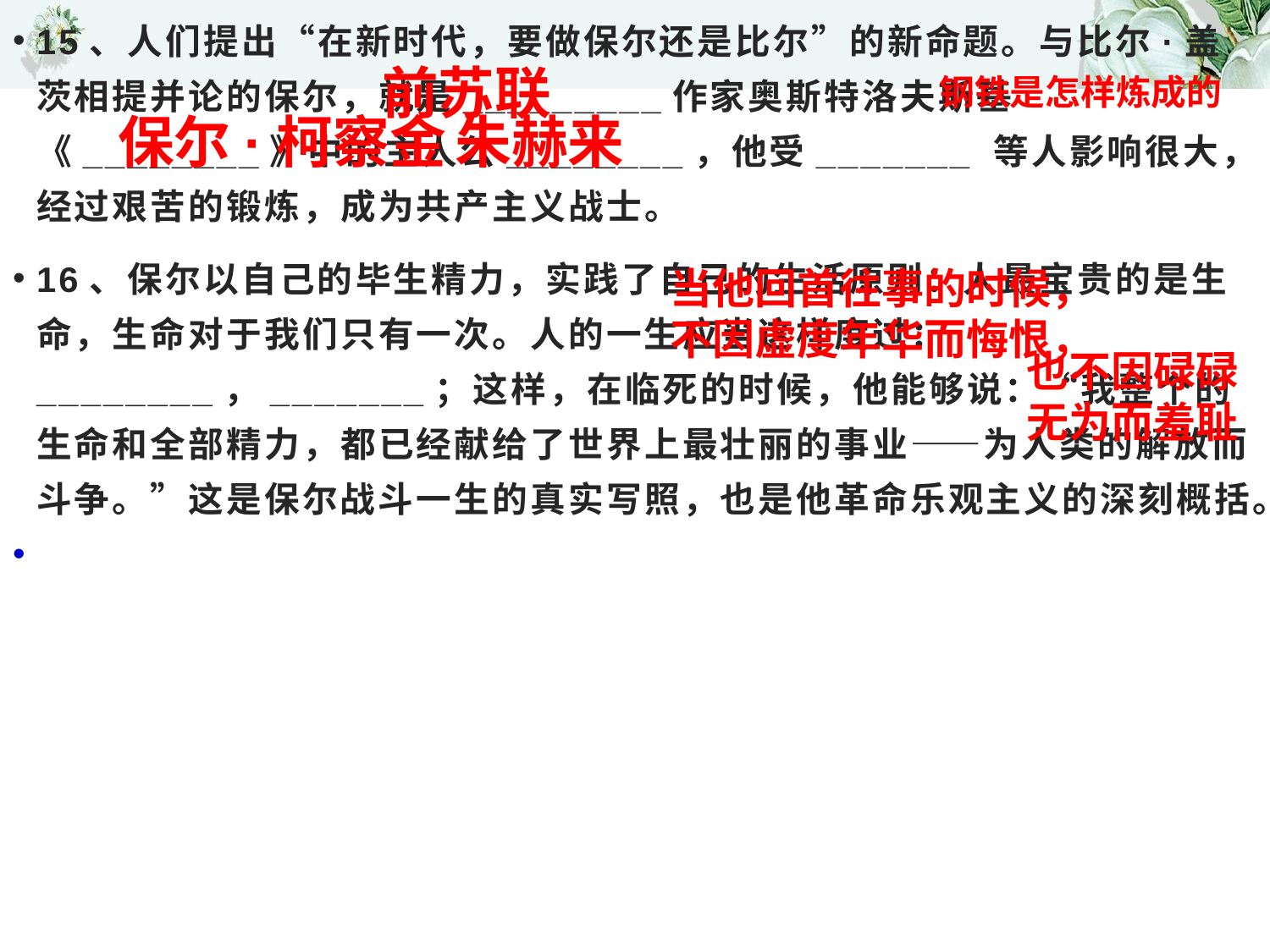

# 15、人们提出“在新时代，要做保尔还是比尔”的新命题。与比尔·盖茨相提并论的保尔，就是_________作家奥斯特洛夫斯基《________》中的主人公________，他受_______ 等人影响很大，经过艰苦的锻炼，成为共产主义战士。
16、保尔以自己的毕生精力，实践了自己的生活原则：人最宝贵的是生命，生命对于我们只有一次。人的一生应当这样度过：________，_______；这样，在临死的时候，他能够说：“我整个的生命和全部精力，都已经献给了世界上最壮丽的事业——为人类的解放而斗争。”这是保尔战斗一生的真实写照，也是他革命乐观主义的深刻概括。

前苏联
钢铁是怎样炼成的
保尔·柯察金
朱赫来
当他回首往事的时候，
不因虚度年华而悔恨，
也不因碌碌
无为而羞耻